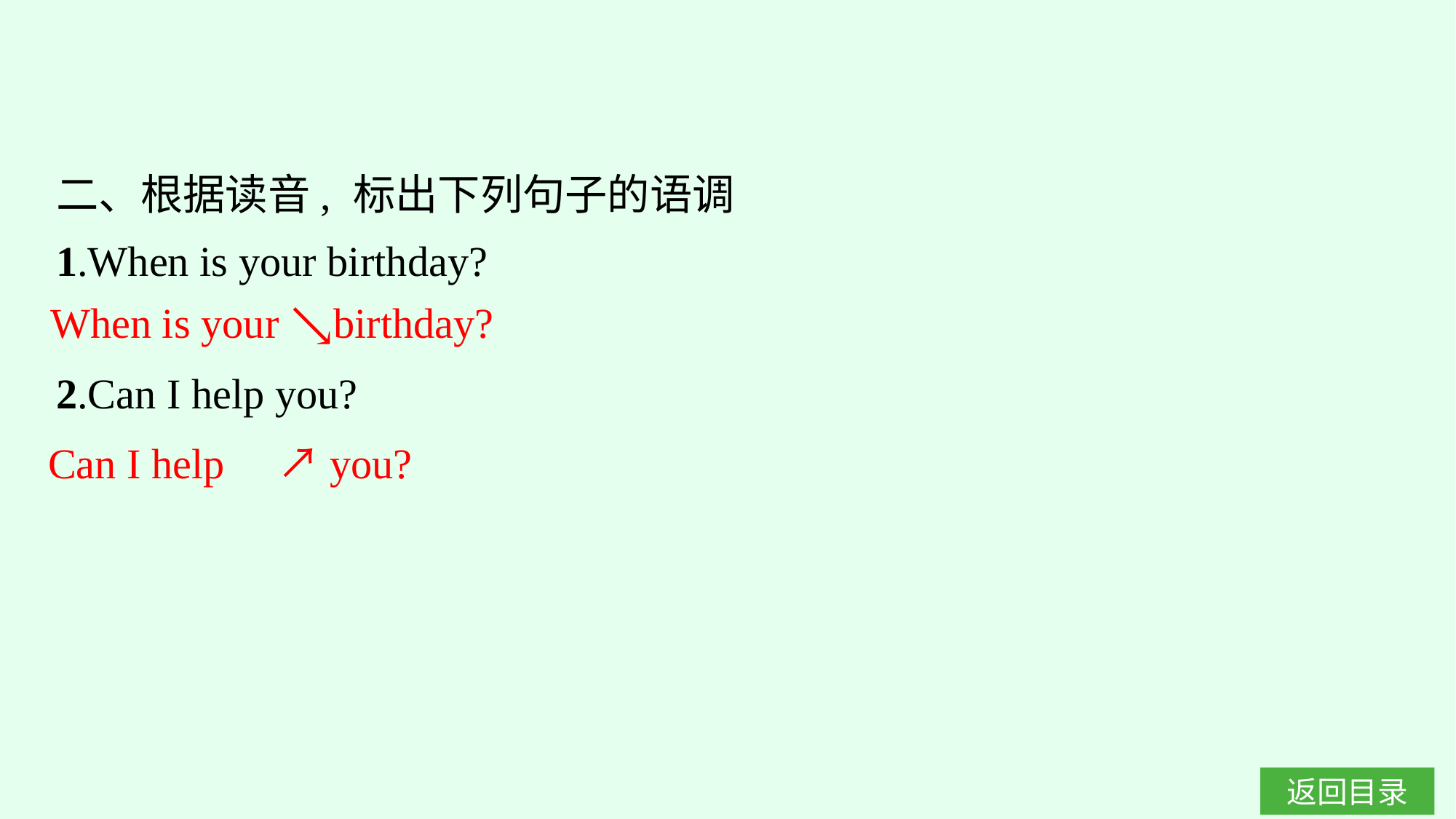

二、根据读音, 标出下列句子的语调
1.When is your birthday?

2.Can I help you?
When is your ↘birthday?
Can I help　↗you?